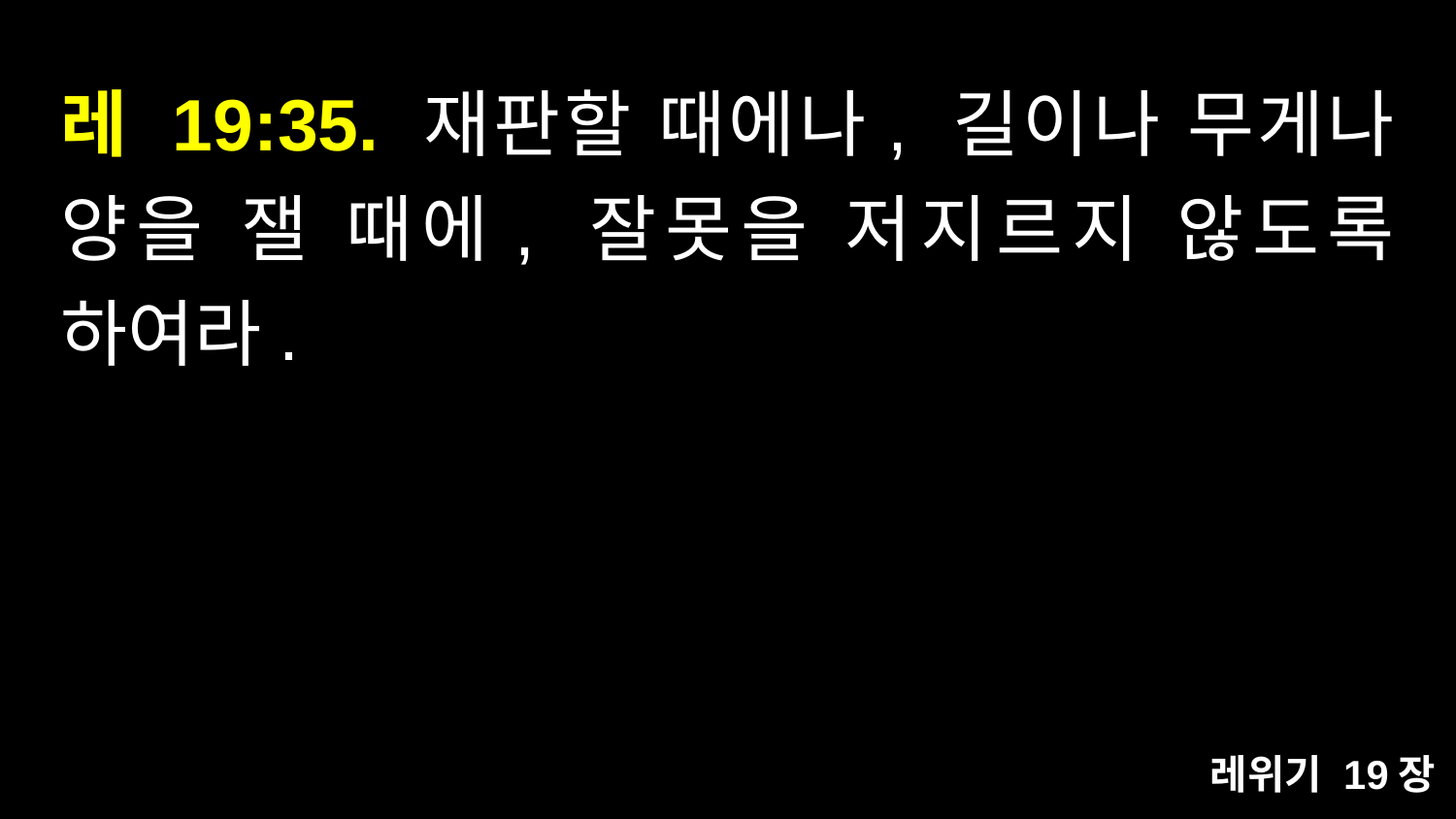

# 레 19:35. 재판할 때에나, 길이나 무게나 양을 잴 때에, 잘못을 저지르지 않도록 하여라.
레위기 19장